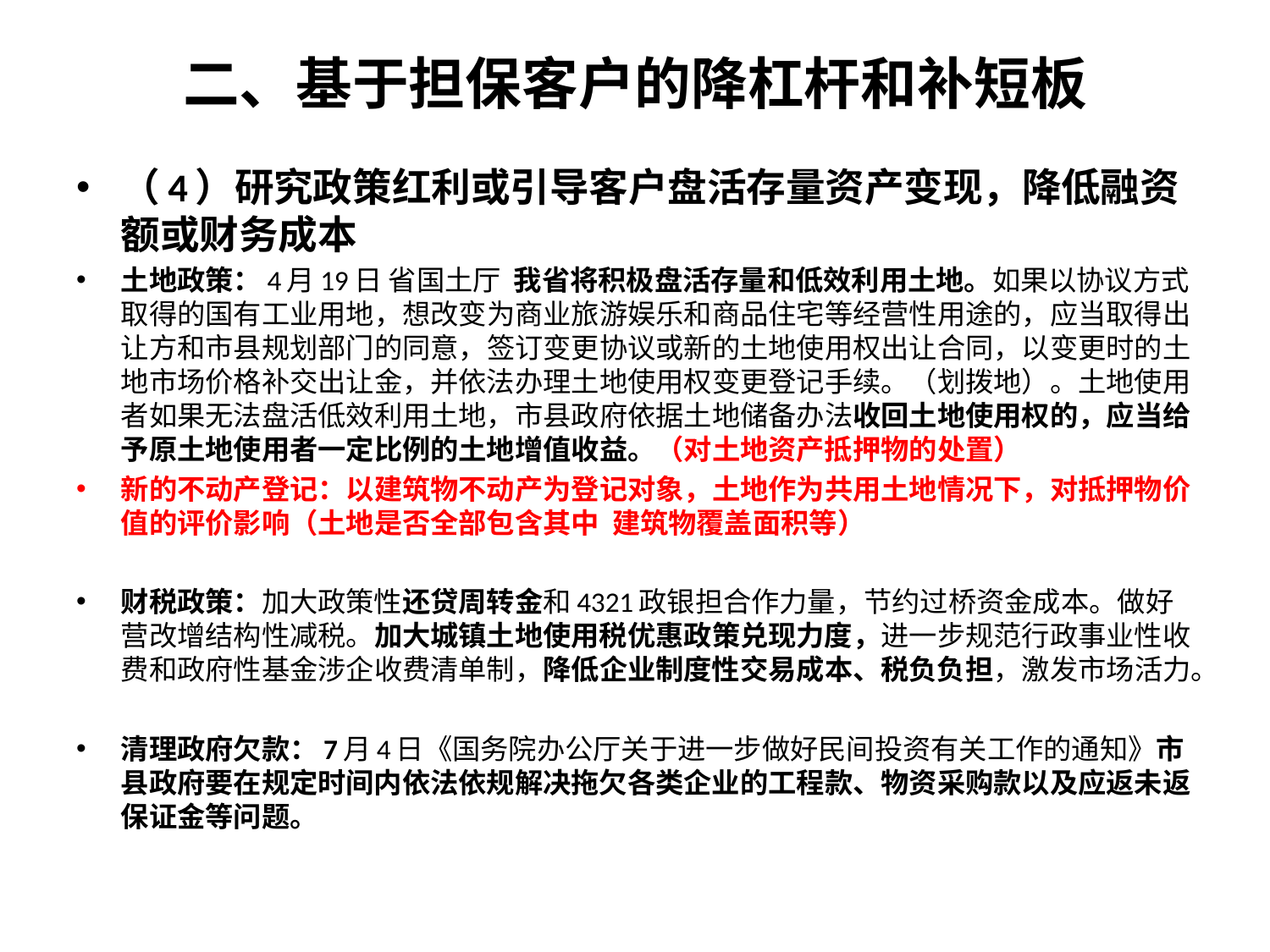

# 二、基于担保客户的降杠杆和补短板
（4）研究政策红利或引导客户盘活存量资产变现，降低融资额或财务成本
土地政策：4月19日 省国土厅  我省将积极盘活存量和低效利用土地。如果以协议方式取得的国有工业用地，想改变为商业旅游娱乐和商品住宅等经营性用途的，应当取得出让方和市县规划部门的同意，签订变更协议或新的土地使用权出让合同，以变更时的土地市场价格补交出让金，并依法办理土地使用权变更登记手续。（划拨地）。土地使用者如果无法盘活低效利用土地，市县政府依据土地储备办法收回土地使用权的，应当给予原土地使用者一定比例的土地增值收益。（对土地资产抵押物的处置）
新的不动产登记：以建筑物不动产为登记对象，土地作为共用土地情况下，对抵押物价值的评价影响（土地是否全部包含其中  建筑物覆盖面积等）

财税政策：加大政策性还贷周转金和4321政银担合作力量，节约过桥资金成本。做好营改增结构性减税。加大城镇土地使用税优惠政策兑现力度，进一步规范行政事业性收费和政府性基金涉企收费清单制，降低企业制度性交易成本、税负负担，激发市场活力。

清理政府欠款：7月4日《国务院办公厅关于进一步做好民间投资有关工作的通知》市县政府要在规定时间内依法依规解决拖欠各类企业的工程款、物资采购款以及应返未返保证金等问题。